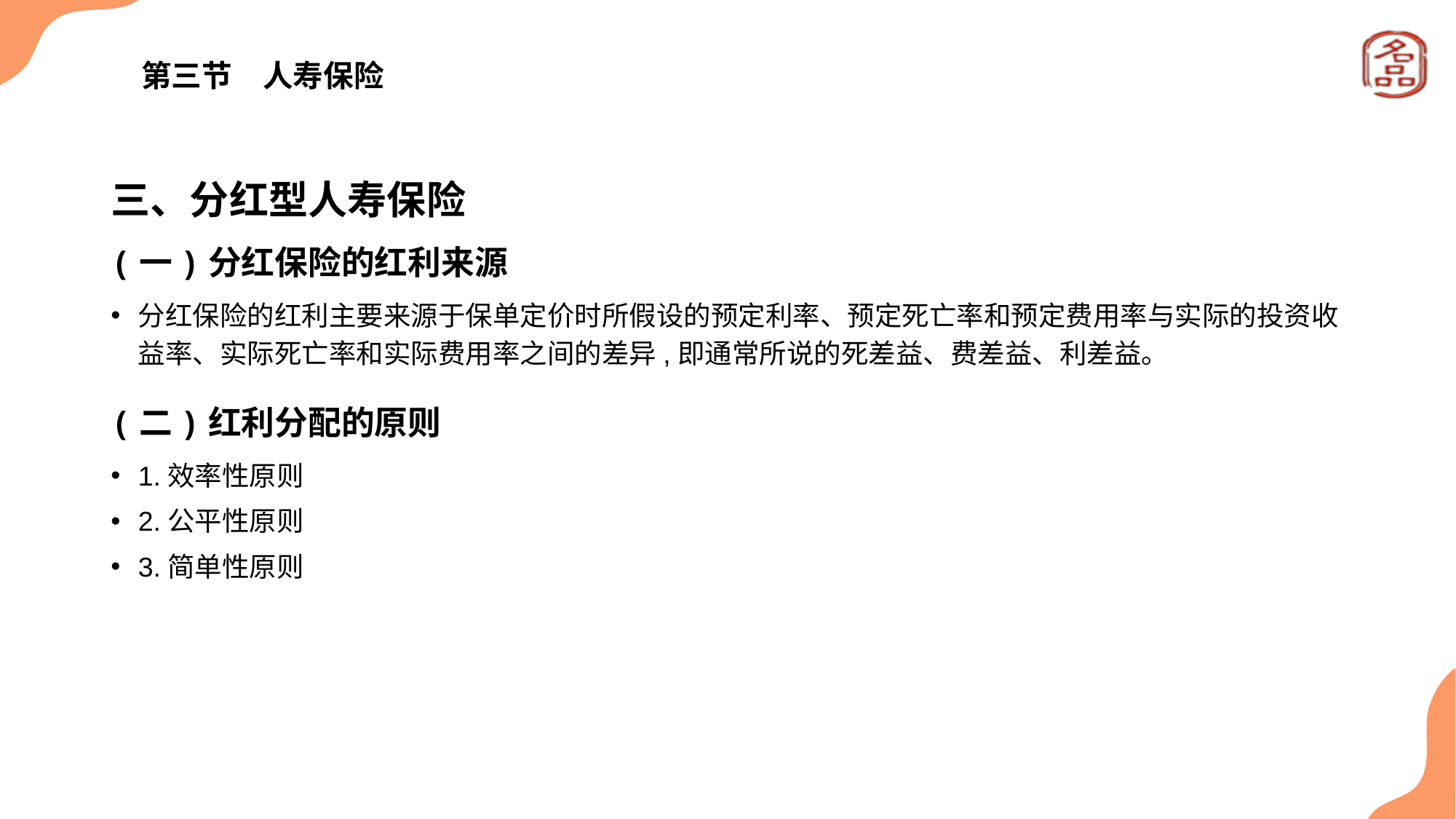

# 第三节　人寿保险
三、分红型人寿保险
(一)分红保险的红利来源
分红保险的红利主要来源于保单定价时所假设的预定利率、预定死亡率和预定费用率与实际的投资收益率、实际死亡率和实际费用率之间的差异,即通常所说的死差益、费差益、利差益。
(二)红利分配的原则
1.效率性原则
2.公平性原则
3.简单性原则